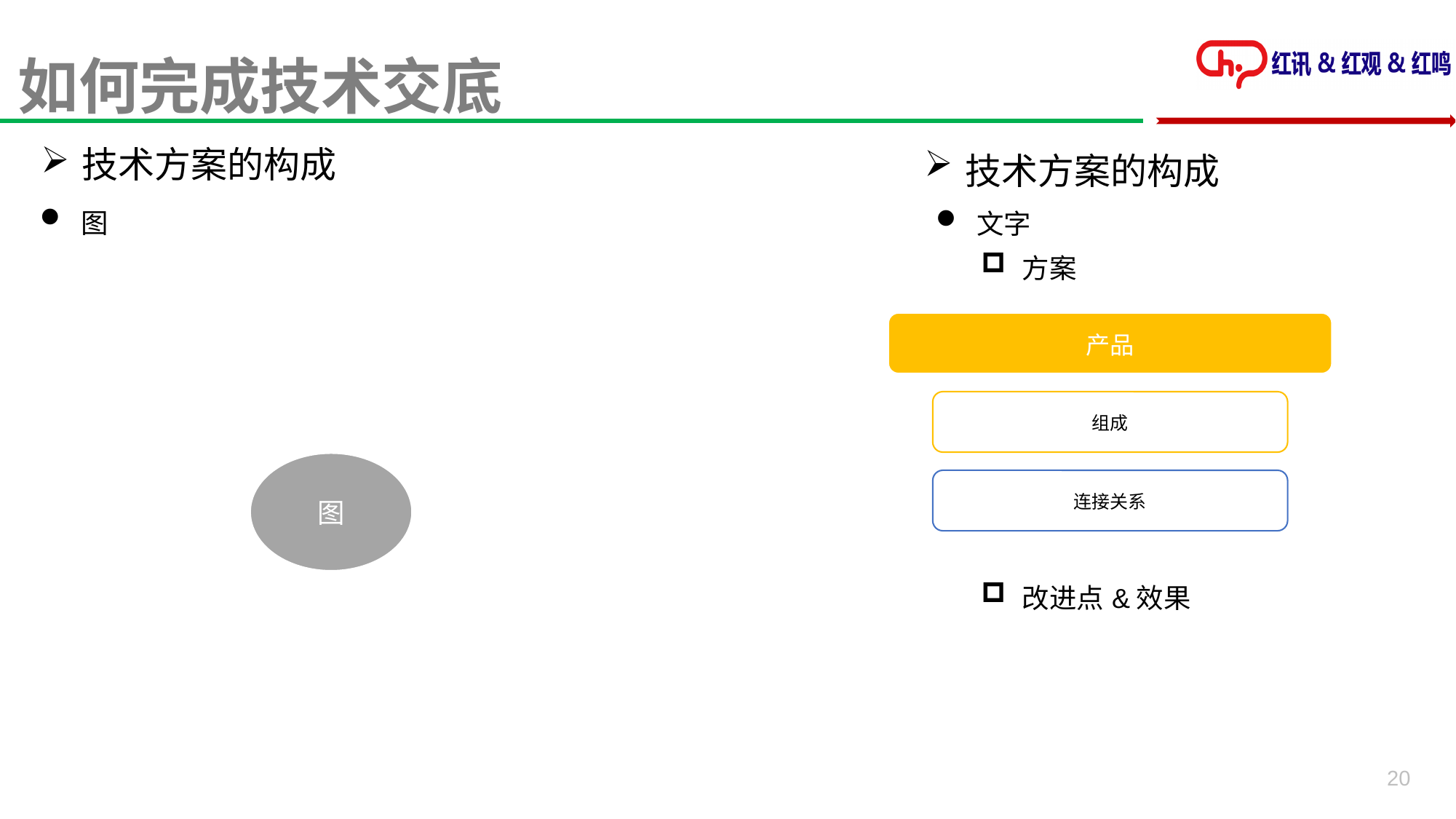

如何完成技术交底
技术方案的构成

技术方案的构成
图
文字
方案
图
产品
组成
连接关系
改进点&效果
20